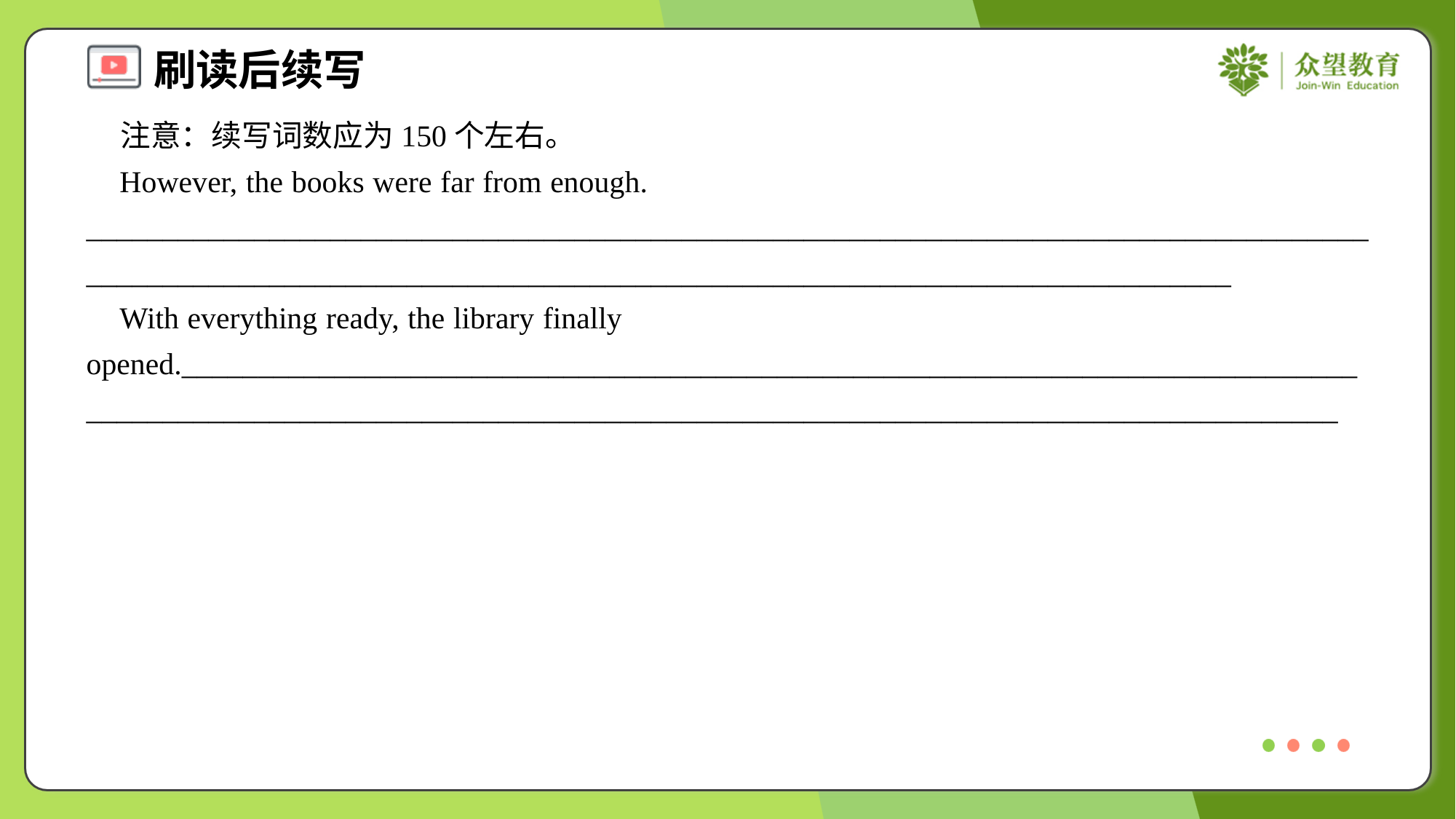

注意：续写词数应为150个左右。
    However, the books were far from enough. _______________________________________________________________________________________________________________________________________________________________
    With everything ready, the library finally opened._______________________________________________________________________________________________________________________________________________________________